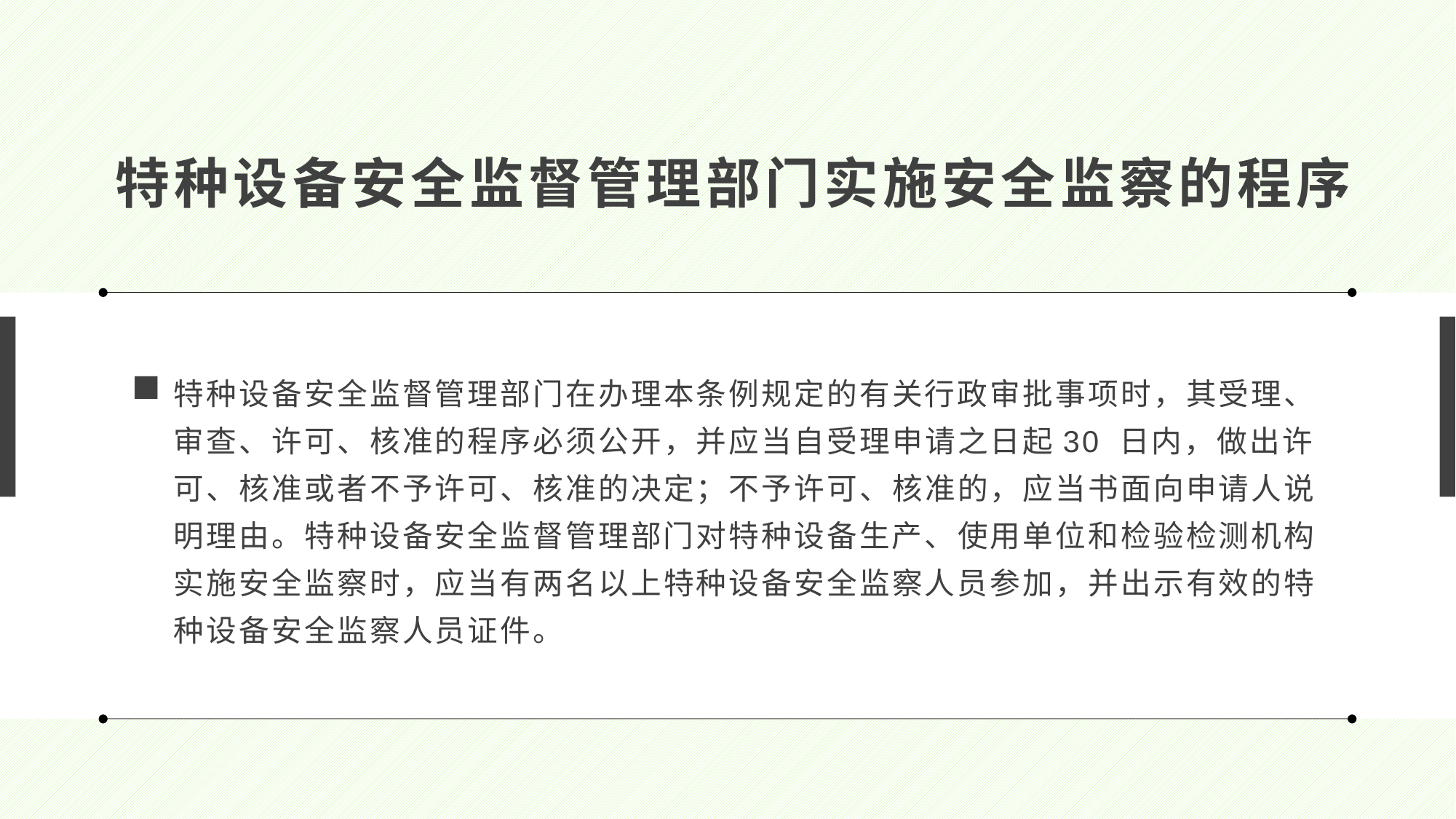

特种设备安全监督管理部门实施安全监察的程序

特种设备安全监督管理部门在办理本条例规定的有关行政审批事项时，其受理、审查、许可、核准的程序必须公开，并应当自受理申请之日起30 日内，做出许可、核准或者不予许可、核准的决定；不予许可、核准的，应当书面向申请人说明理由。特种设备安全监督管理部门对特种设备生产、使用单位和检验检测机构实施安全监察时，应当有两名以上特种设备安全监察人员参加，并出示有效的特种设备安全监察人员证件。